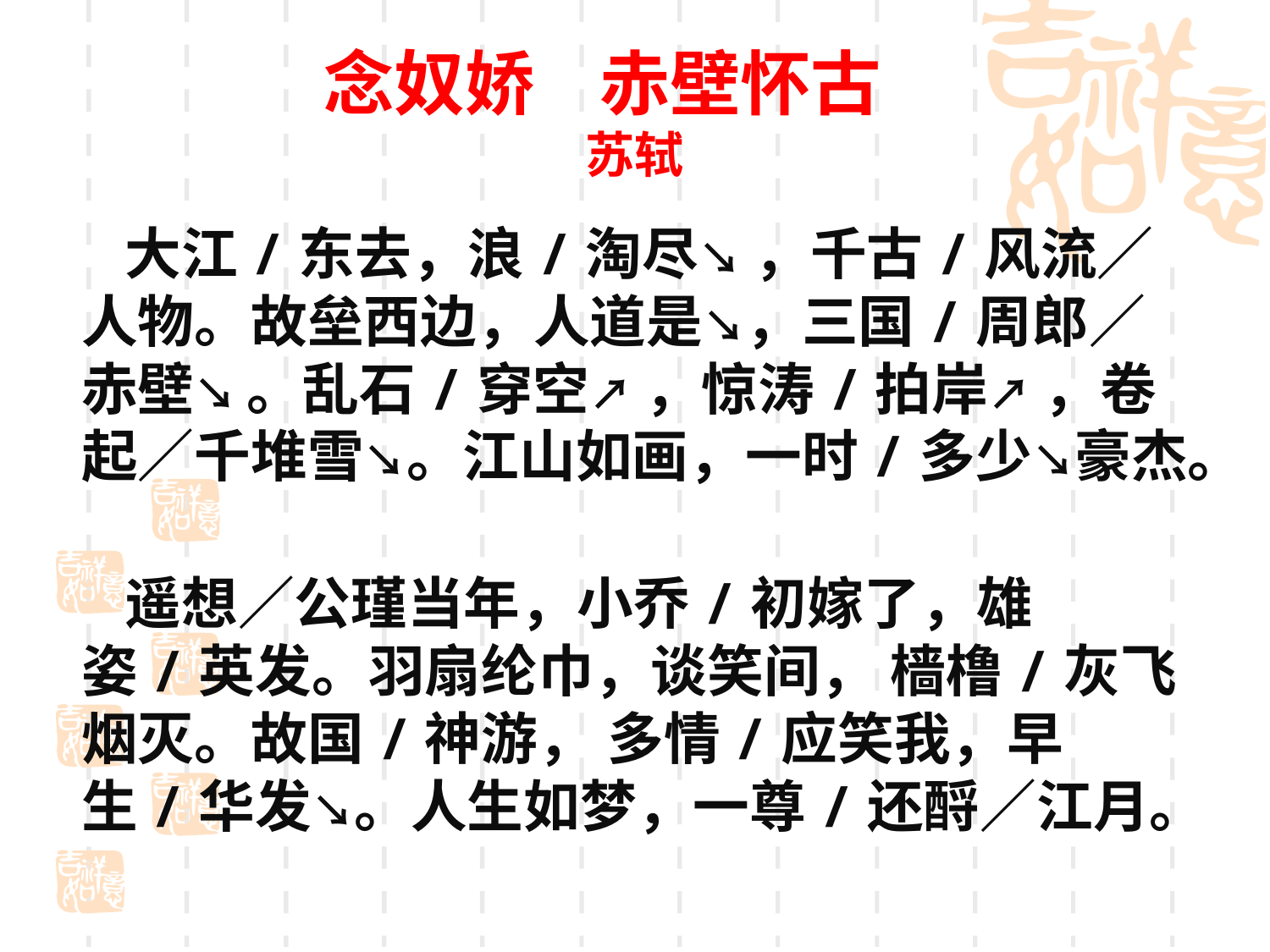

# 念奴娇    赤壁怀古 苏轼
      大江/东去，浪/淘尽↘ ，千古/风流∕人物。故垒西边，人道是↘，三国/周郎∕赤壁↘ 。乱石/穿空↗ ，惊涛/拍岸↗ ，卷起∕千堆雪↘。江山如画，一时/多少↘豪杰。
      遥想∕公瑾当年，小乔/初嫁了，雄姿/英发。羽扇纶巾，谈笑间， 樯橹/灰飞烟灭。故国/神游， 多情/应笑我，早生/华发↘。人生如梦，一尊/还酹∕江月。